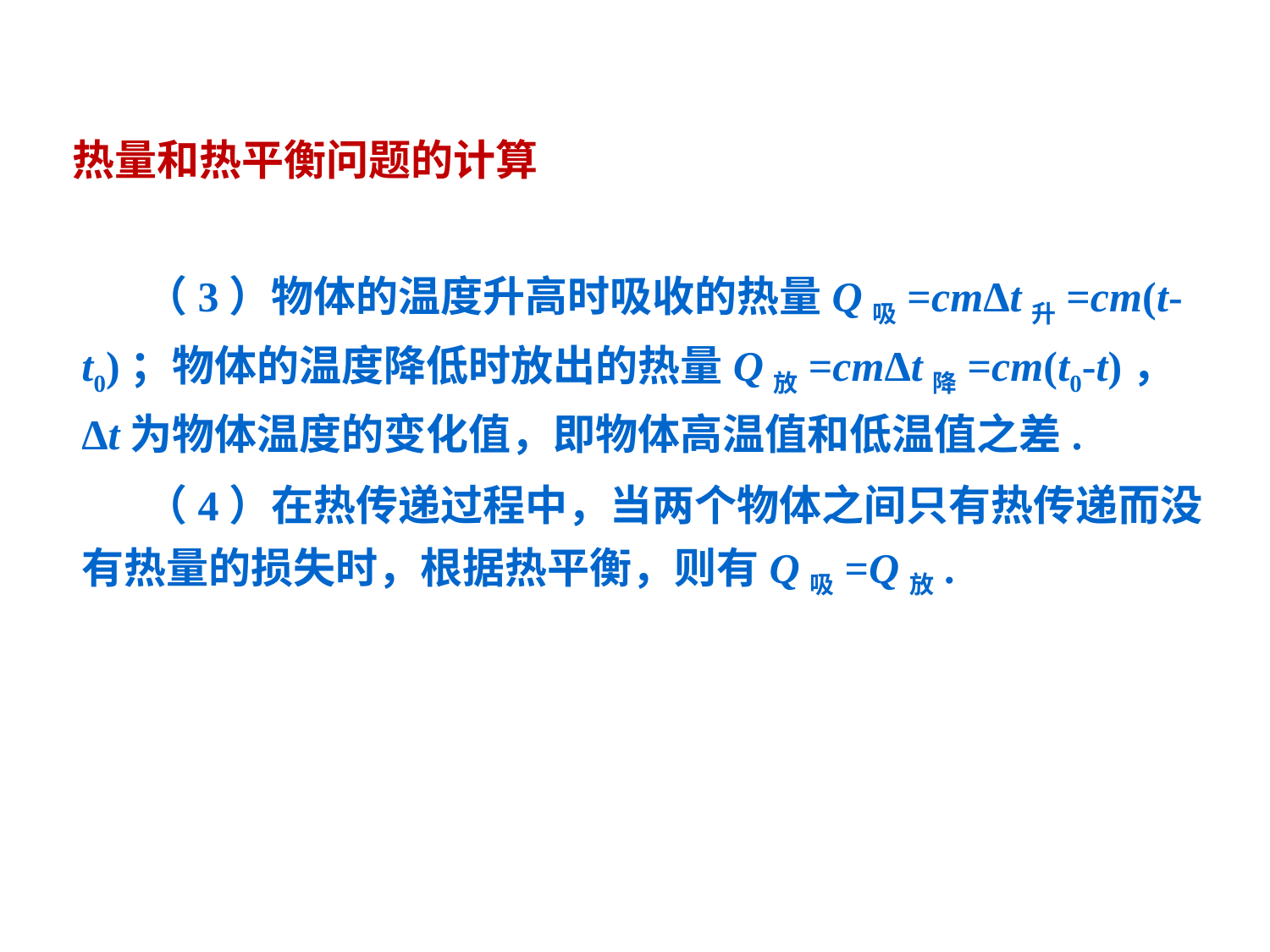

热量和热平衡问题的计算
（3）物体的温度升高时吸收的热量Q吸=cmΔt升=cm(t-t0)；物体的温度降低时放出的热量Q放=cmΔt降=cm(t0-t)，Δt为物体温度的变化值，即物体高温值和低温值之差.
（4）在热传递过程中，当两个物体之间只有热传递而没有热量的损失时，根据热平衡，则有Q吸=Q放.